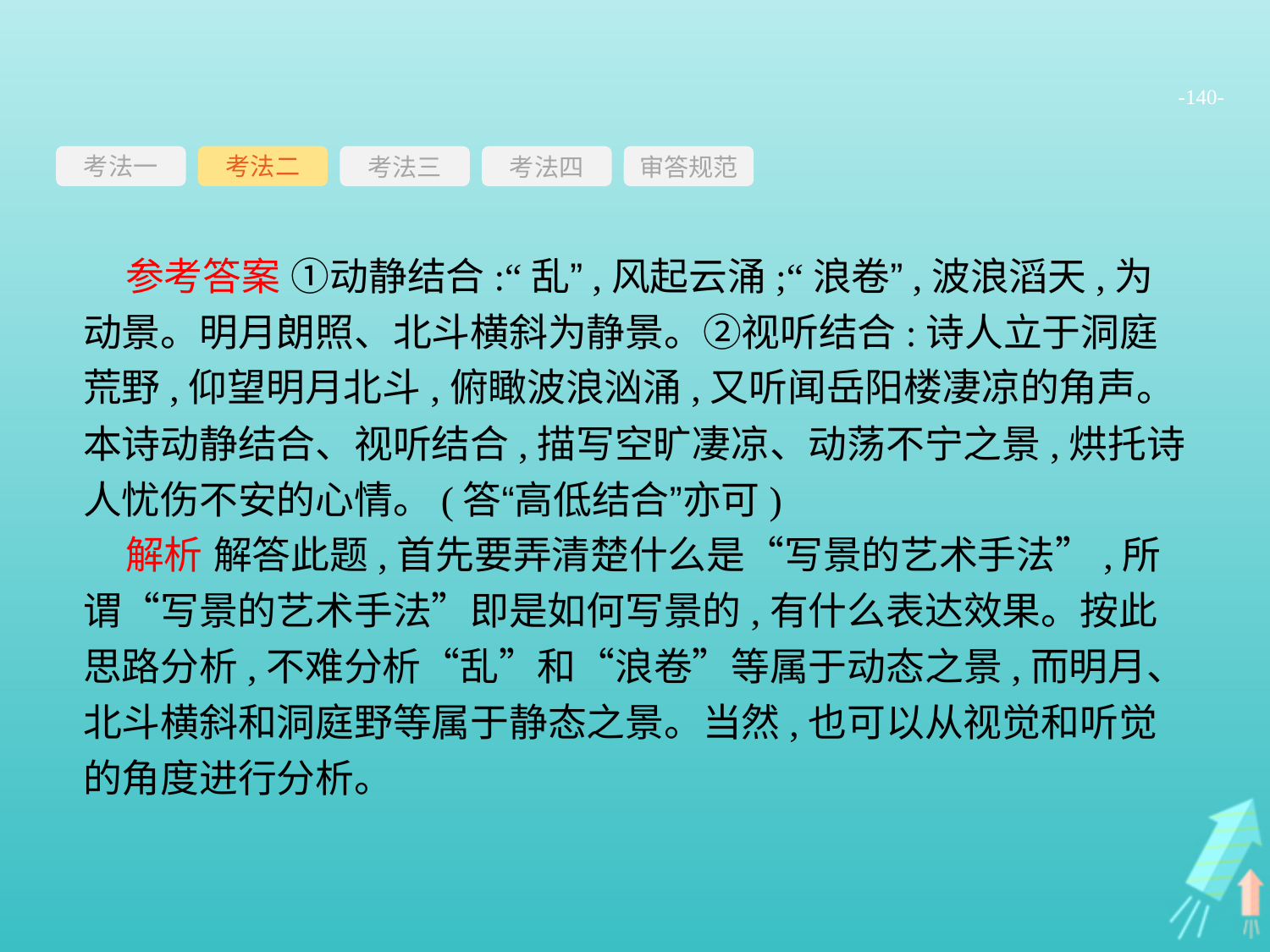

-140-
考法一
考法三
考法四
审答规范
考法二
参考答案 ①动静结合:“乱”,风起云涌;“浪卷”,波浪滔天,为动景。明月朗照、北斗横斜为静景。②视听结合:诗人立于洞庭荒野,仰望明月北斗,俯瞰波浪汹涌,又听闻岳阳楼凄凉的角声。本诗动静结合、视听结合,描写空旷凄凉、动荡不宁之景,烘托诗人忧伤不安的心情。(答“高低结合”亦可)
解析 解答此题,首先要弄清楚什么是“写景的艺术手法”,所谓“写景的艺术手法”即是如何写景的,有什么表达效果。按此思路分析,不难分析“乱”和“浪卷”等属于动态之景,而明月、北斗横斜和洞庭野等属于静态之景。当然,也可以从视觉和听觉的角度进行分析。